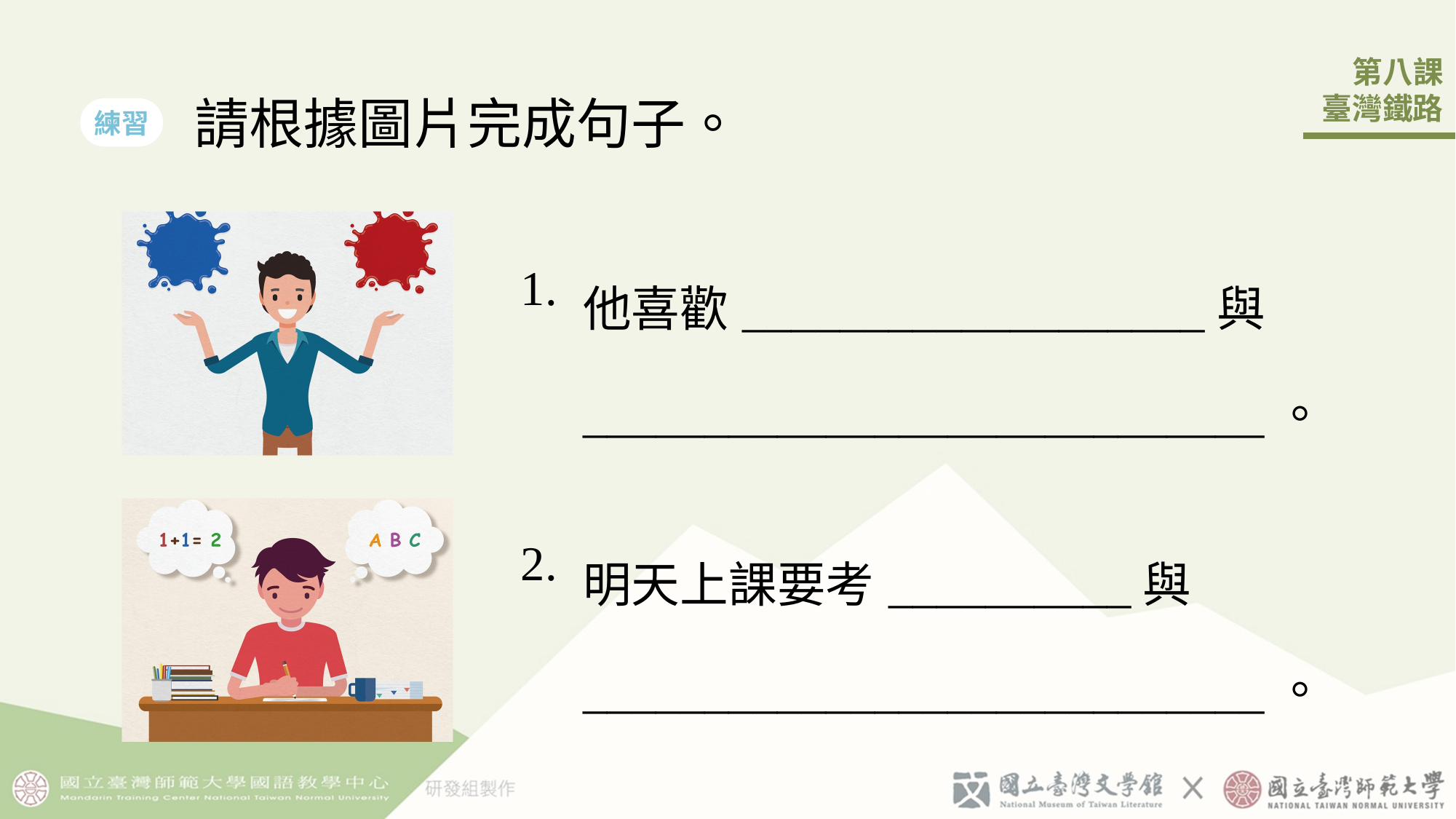

請根據圖片完成句子。
練習
| 1. | 他喜歡\_\_\_\_\_\_\_\_\_\_\_\_\_\_\_\_\_\_\_與\_\_\_\_\_\_\_\_\_\_\_\_\_\_\_\_\_\_\_\_\_\_\_\_\_\_\_\_。 |
| --- | --- |
| 2. | 明天上課要考\_\_\_\_\_\_\_\_\_\_與\_\_\_\_\_\_\_\_\_\_\_\_\_\_\_\_\_\_\_\_\_\_\_\_\_\_\_\_。 |